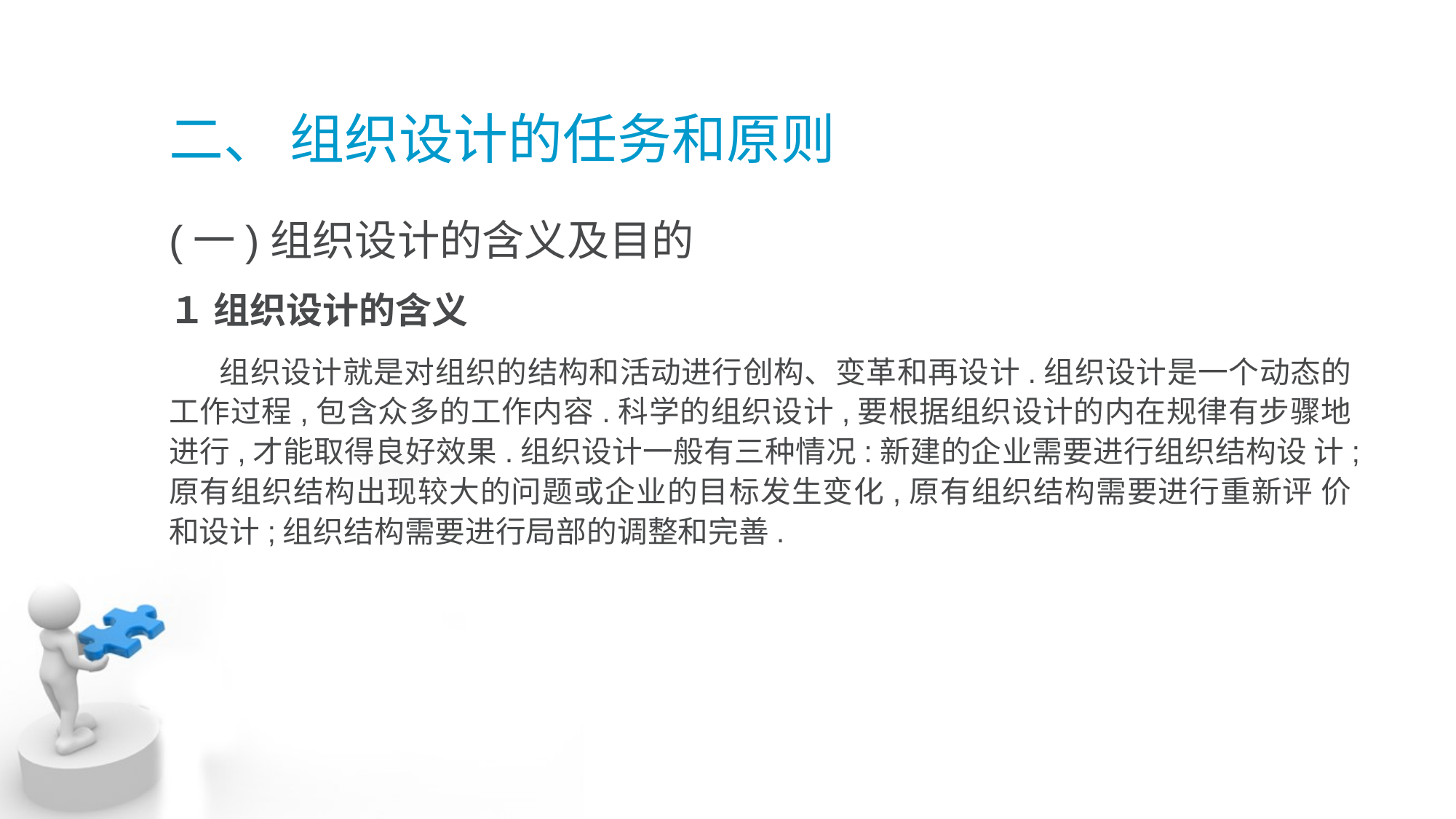

# 二、 组织设计的任务和原则
(一)组织设计的含义及目的
１ 组织设计的含义
      组织设计就是对组织的结构和活动进行创构、变革和再设计.组织设计是一个动态的 工作过程,包含众多的工作内容.科学的组织设计,要根据组织设计的内在规律有步骤地 进行,才能取得良好效果.组织设计一般有三种情况:新建的企业需要进行组织结构设 计;原有组织结构出现较大的问题或企业的目标发生变化,原有组织结构需要进行重新评 价和设计;组织结构需要进行局部的调整和完善.